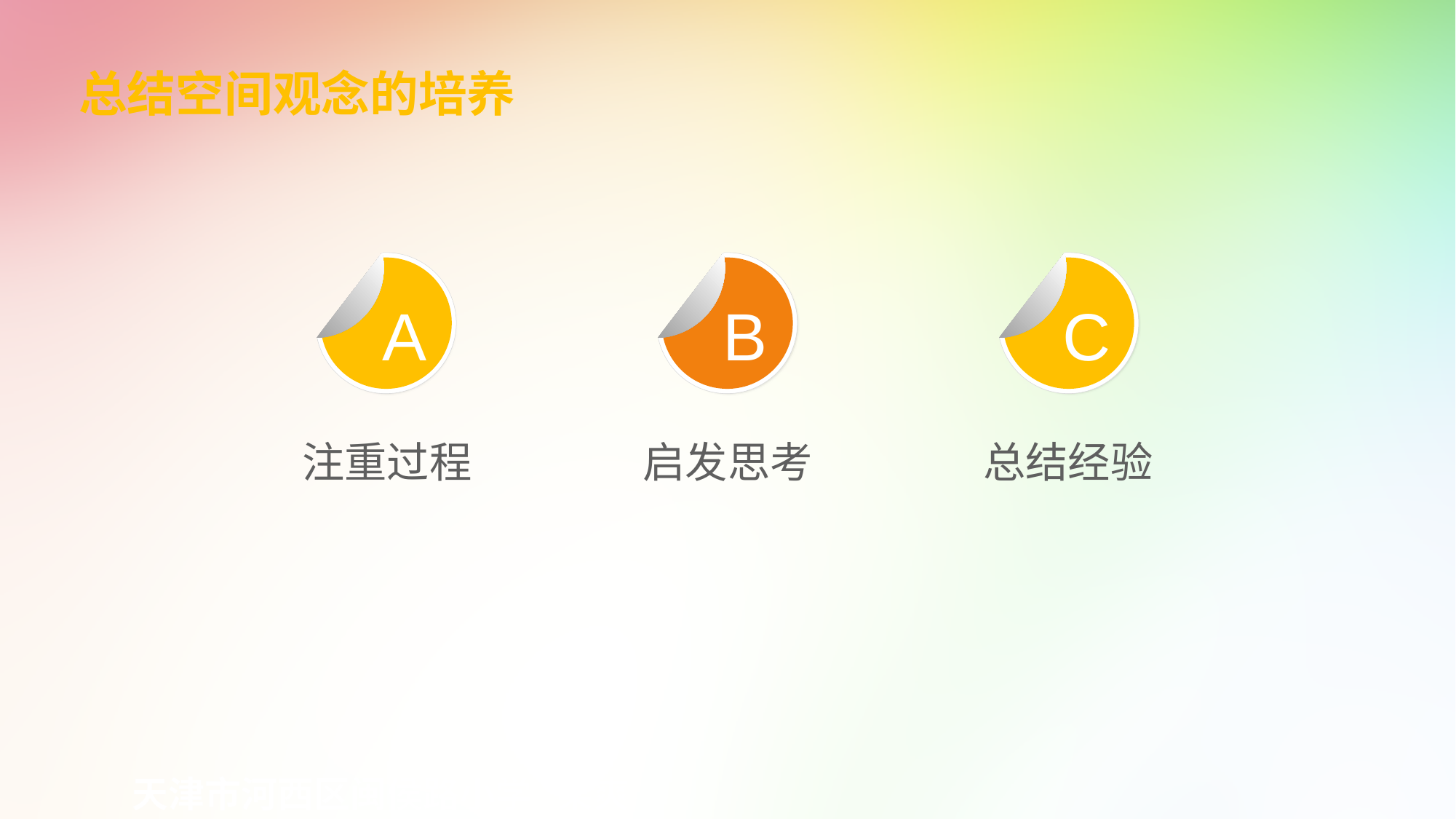

总结空间观念的培养

A
B
C
注重过程
启发思考

总结经验

天津市河西区闽侯路小学   梁爽